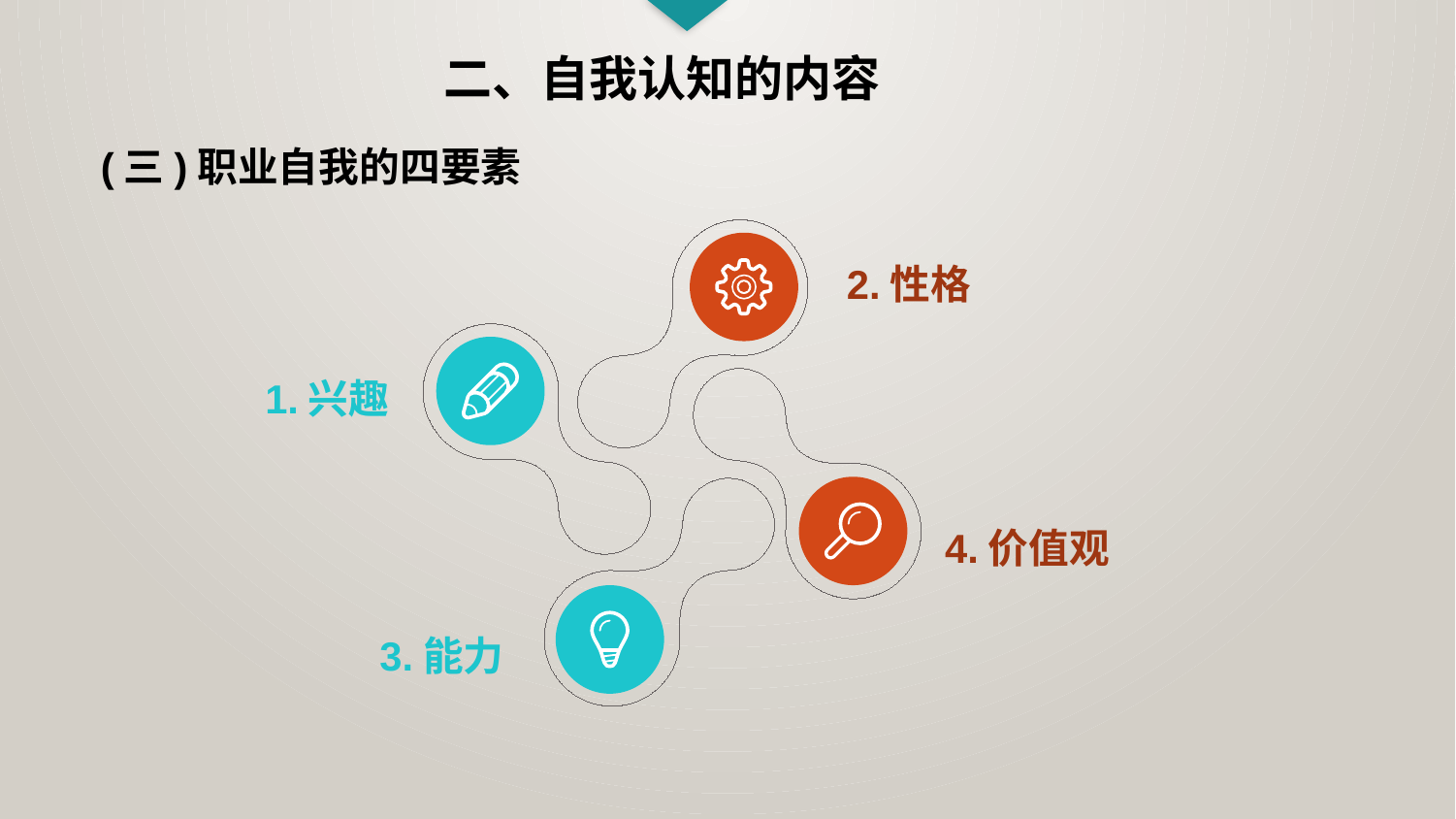

二、自我认知的内容
(三)职业自我的四要素

2.性格

1.兴趣

4.价值观

3.能力

13